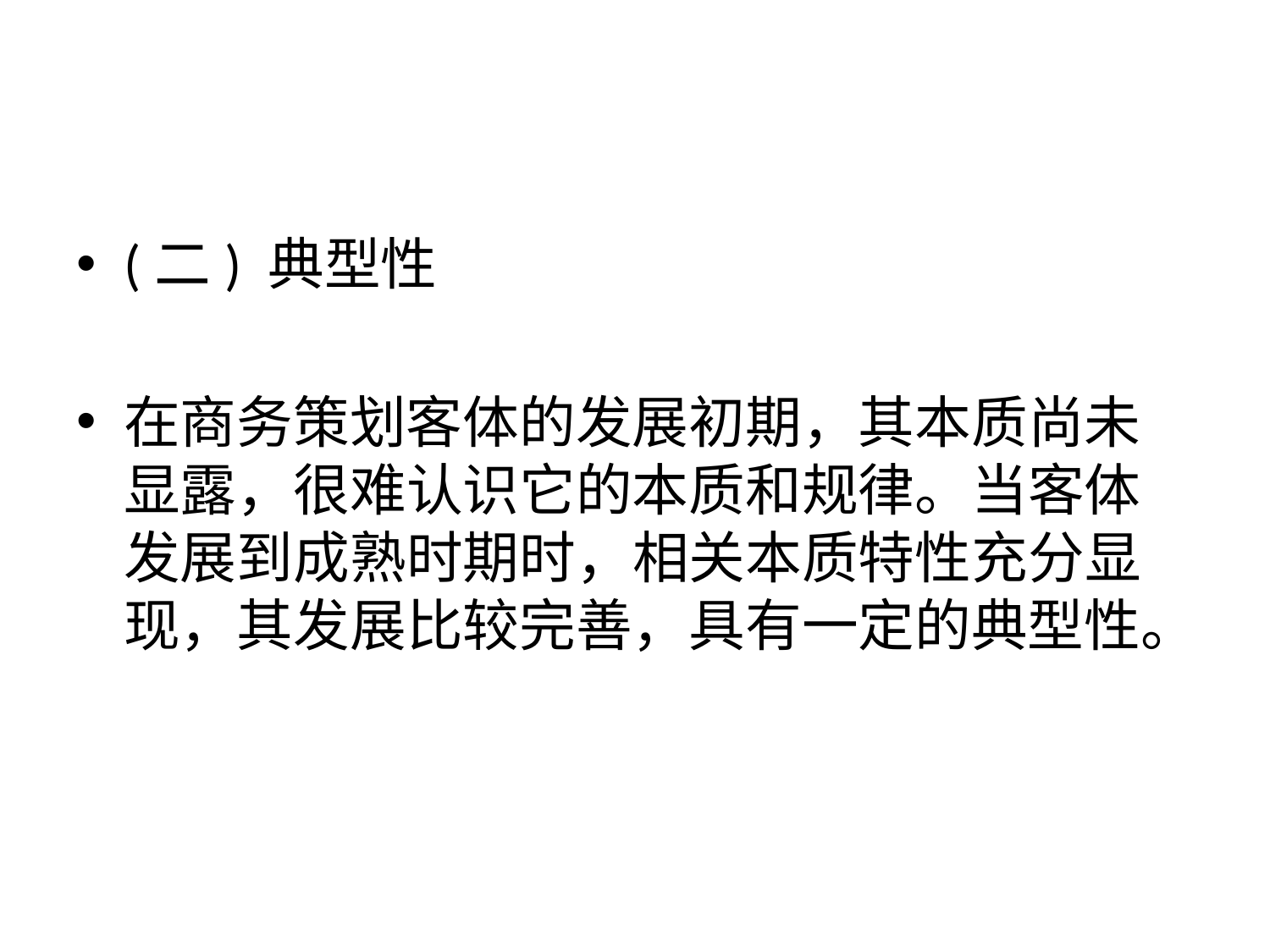

#
(二) 典型性

在商务策划客体的发展初期，其本质尚未显露，很难认识它的本质和规律。当客体发展到成熟时期时，相关本质特性充分显现，其发展比较完善，具有一定的典型性。